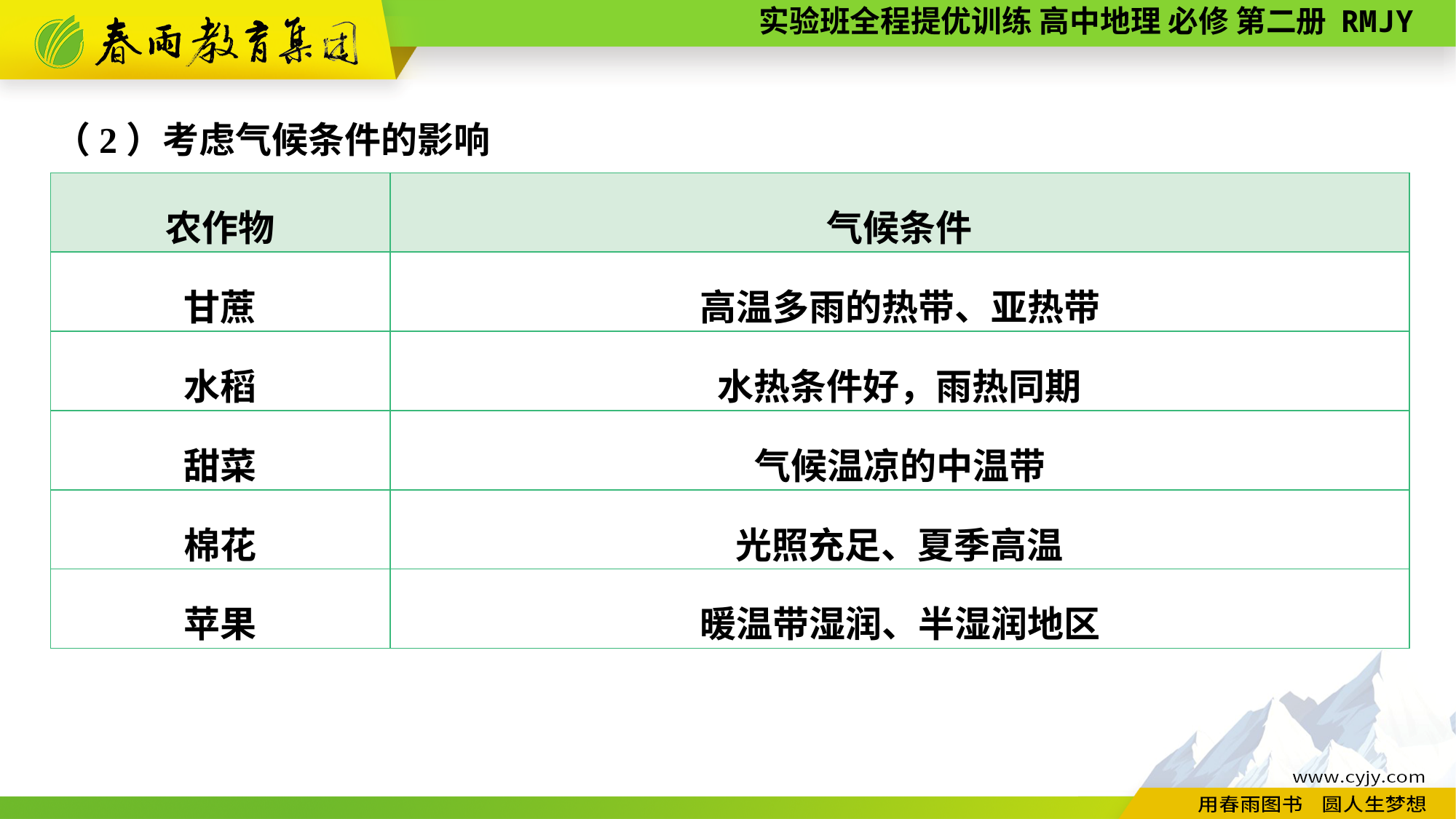

（2）考虑气候条件的影响
| 农作物 | 气候条件 |
| --- | --- |
| 甘蔗 | 高温多雨的热带、亚热带 |
| 水稻 | 水热条件好，雨热同期 |
| 甜菜 | 气候温凉的中温带 |
| 棉花 | 光照充足、夏季高温 |
| 苹果 | 暖温带湿润、半湿润地区 |